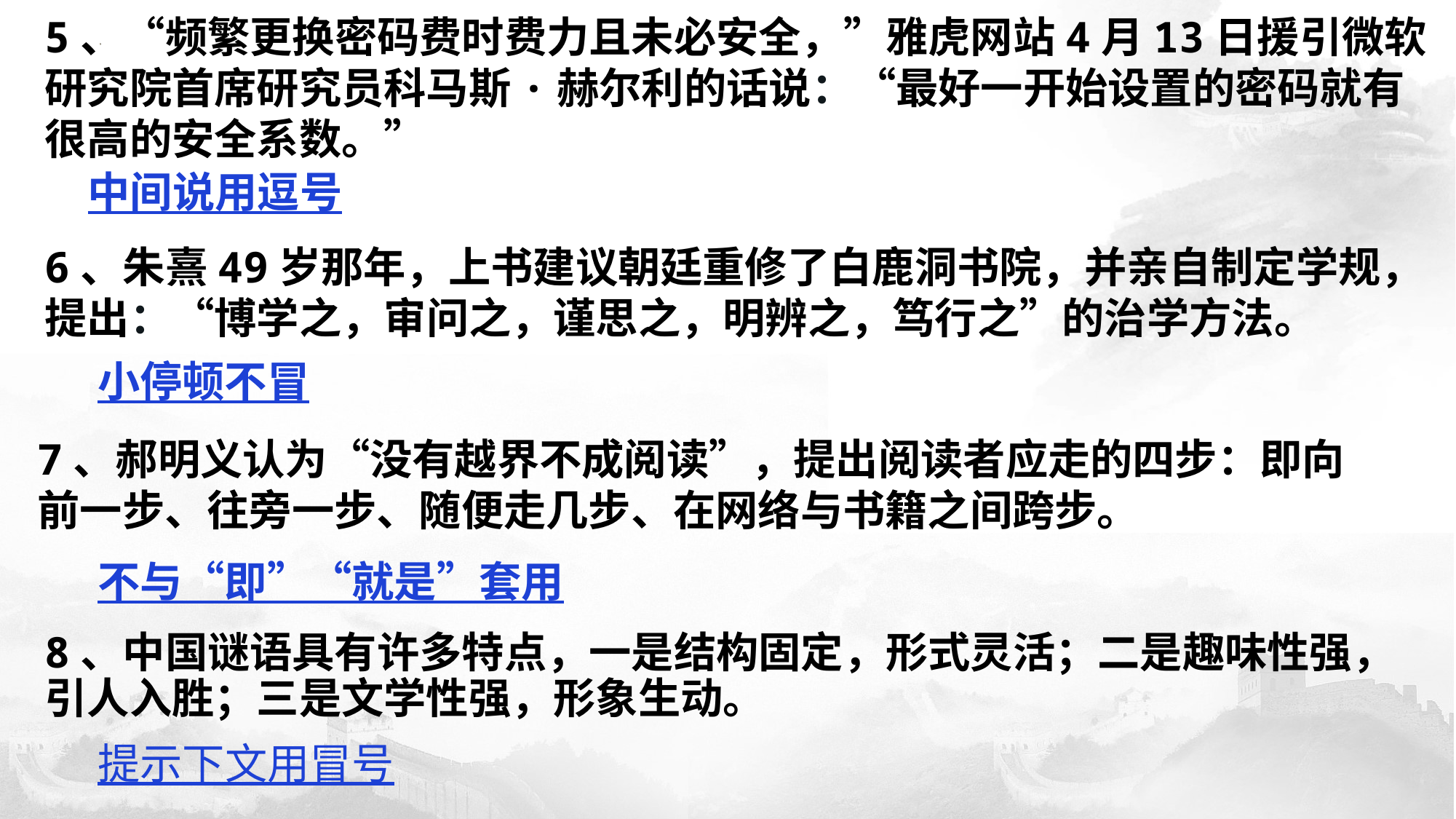

5、“频繁更换密码费时费力且未必安全，”雅虎网站4月13日援引微软研究院首席研究员科马斯·赫尔利的话说：“最好一开始设置的密码就有很高的安全系数。”
中间说用逗号
6、朱熹49岁那年，上书建议朝廷重修了白鹿洞书院，并亲自制定学规，提出：“博学之，审问之，谨思之，明辨之，笃行之”的治学方法。
小停顿不冒
7、郝明义认为“没有越界不成阅读”，提出阅读者应走的四步：即向前一步、往旁一步、随便走几步、在网络与书籍之间跨步。
不与“即”“就是”套用
8、中国谜语具有许多特点，一是结构固定，形式灵活；二是趣味性强，引人入胜；三是文学性强，形象生动。
提示下文用冒号